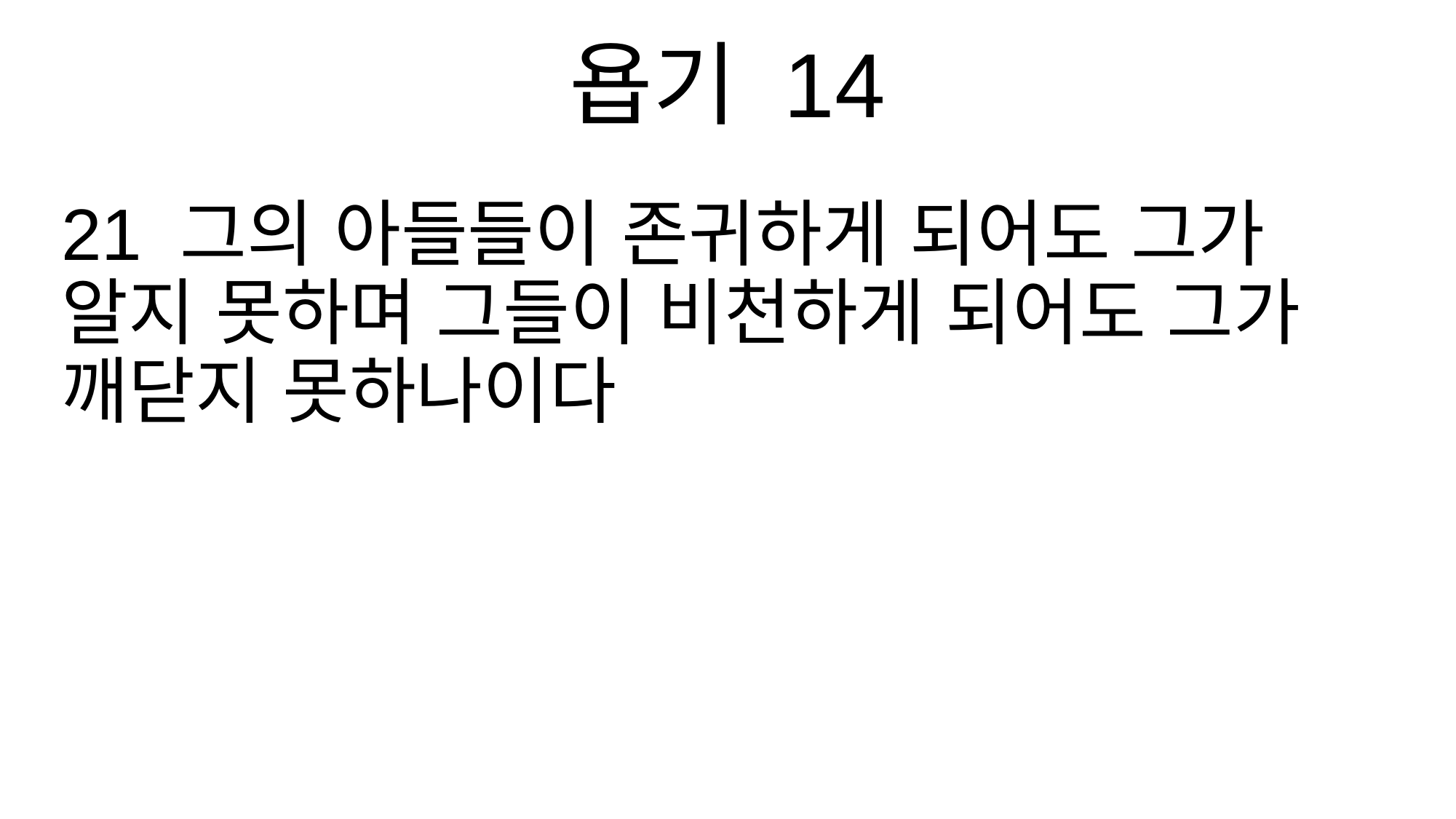

욥기 14
21 그의 아들들이 존귀하게 되어도 그가 알지 못하며 그들이 비천하게 되어도 그가 깨닫지 못하나이다